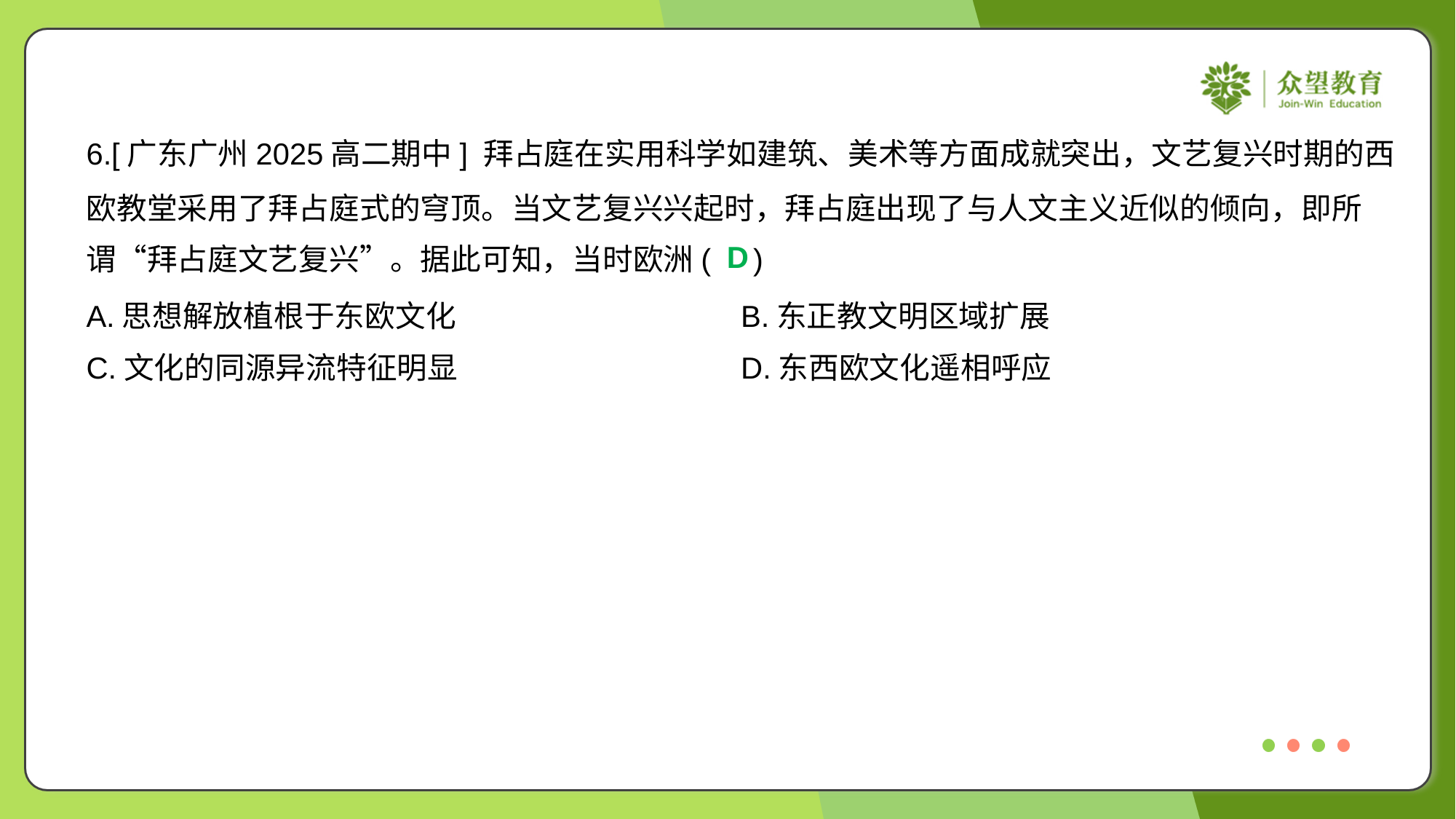

6.[广东广州2025高二期中] 拜占庭在实用科学如建筑、美术等方面成就突出，文艺复兴时期的西
欧教堂采用了拜占庭式的穹顶。当文艺复兴兴起时，拜占庭出现了与人文主义近似的倾向，即所
谓“拜占庭文艺复兴”。据此可知，当时欧洲(     )
D
A.思想解放植根于东欧文化	B.东正教文明区域扩展
C.文化的同源异流特征明显	D.东西欧文化遥相呼应